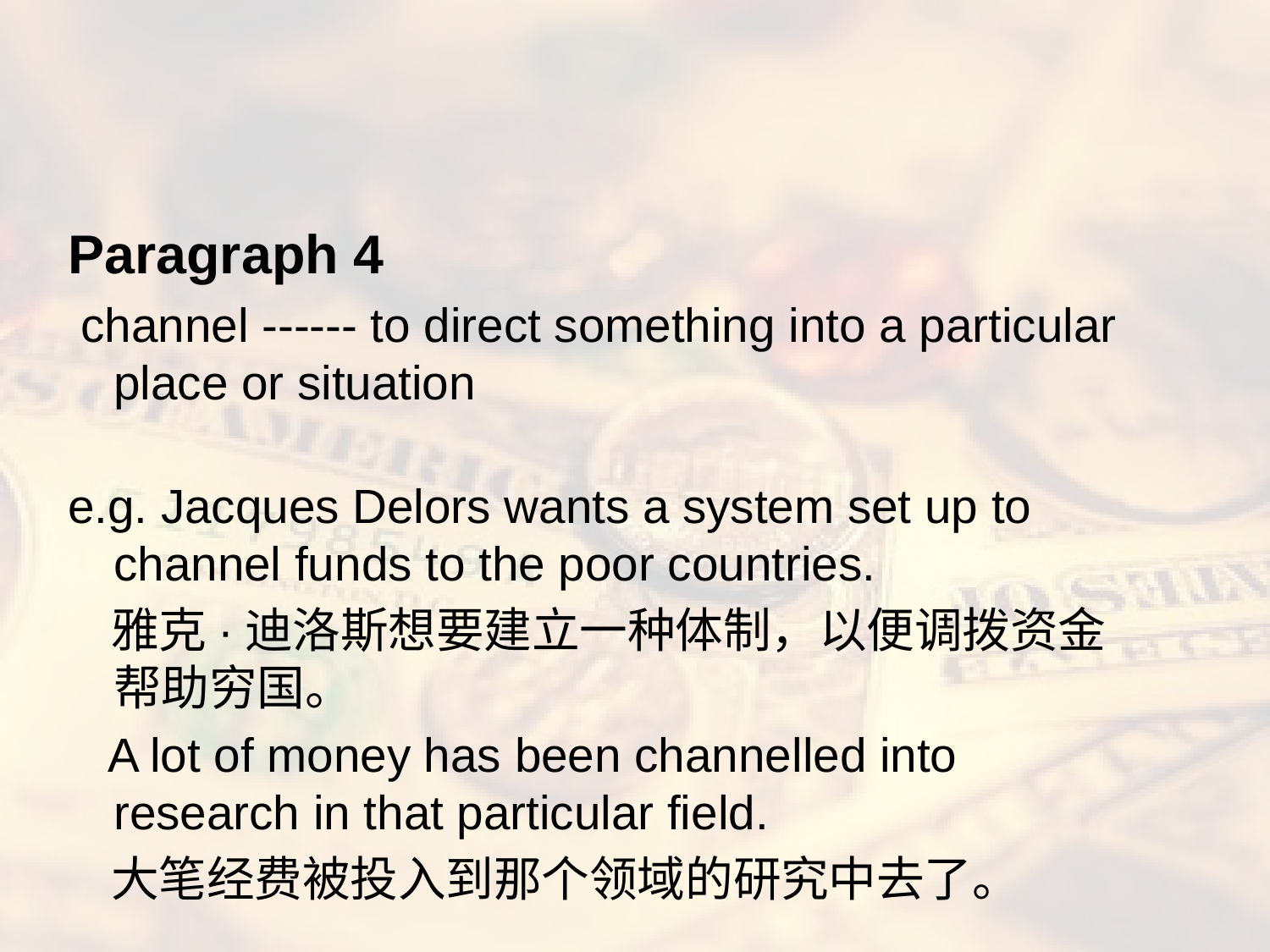

#

Paragraph 4
 channel ------ to direct something into a particular place or situation
e.g. Jacques Delors wants a system set up to channel funds to the poor countries.
   雅克·迪洛斯想要建立一种体制，以便调拨资金帮助穷国。
   A lot of money has been channelled into research in that particular field.
   大笔经费被投入到那个领域的研究中去了。